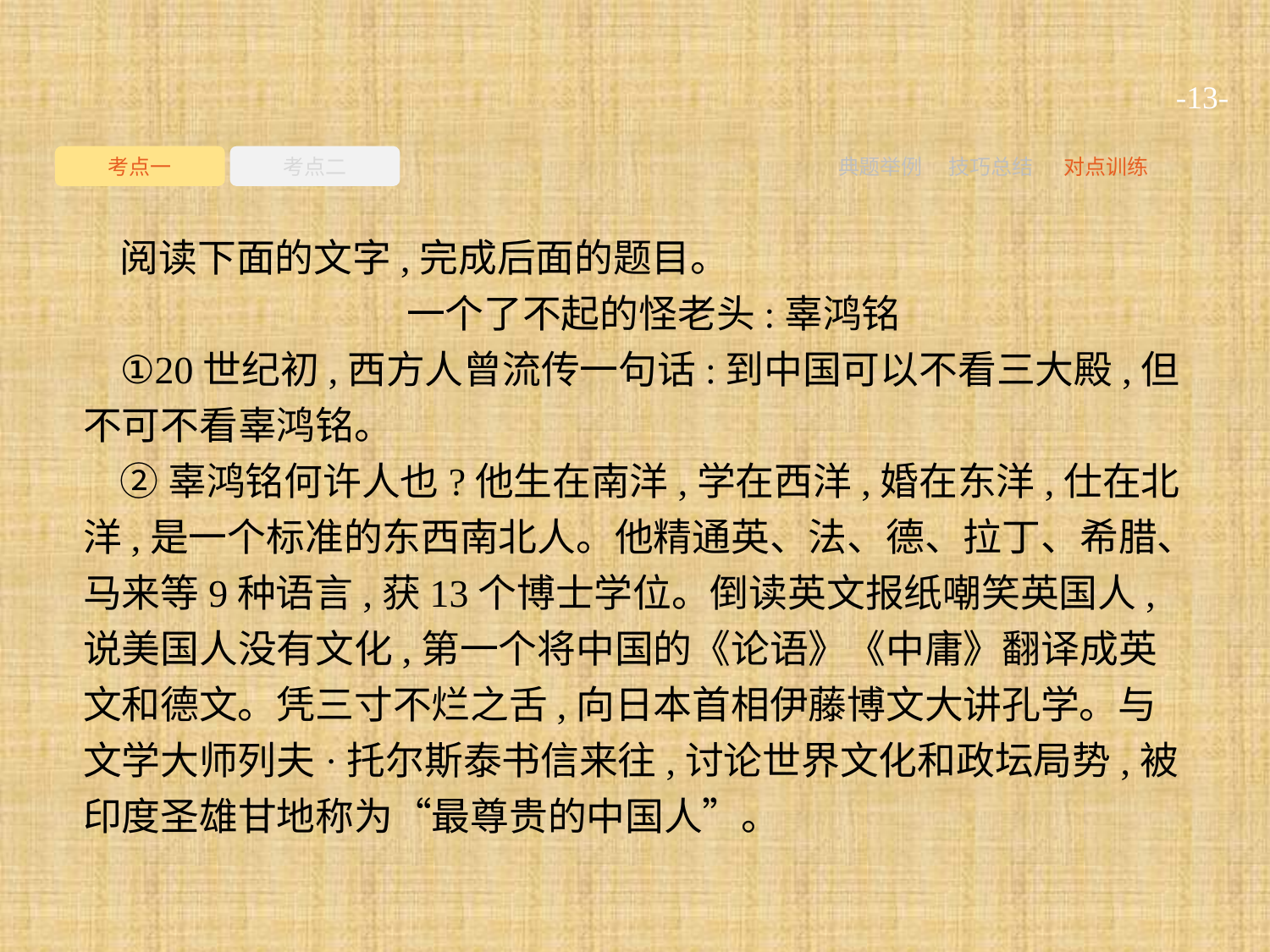

-13-
考点一
考点二
典题举例
技巧总结
对点训练
阅读下面的文字,完成后面的题目。
一个了不起的怪老头:辜鸿铭
①20世纪初,西方人曾流传一句话:到中国可以不看三大殿,但不可不看辜鸿铭。
②辜鸿铭何许人也?他生在南洋,学在西洋,婚在东洋,仕在北洋,是一个标准的东西南北人。他精通英、法、德、拉丁、希腊、马来等9种语言,获13个博士学位。倒读英文报纸嘲笑英国人,说美国人没有文化,第一个将中国的《论语》《中庸》翻译成英文和德文。凭三寸不烂之舌,向日本首相伊藤博文大讲孔学。与文学大师列夫·托尔斯泰书信来往,讨论世界文化和政坛局势,被印度圣雄甘地称为“最尊贵的中国人”。